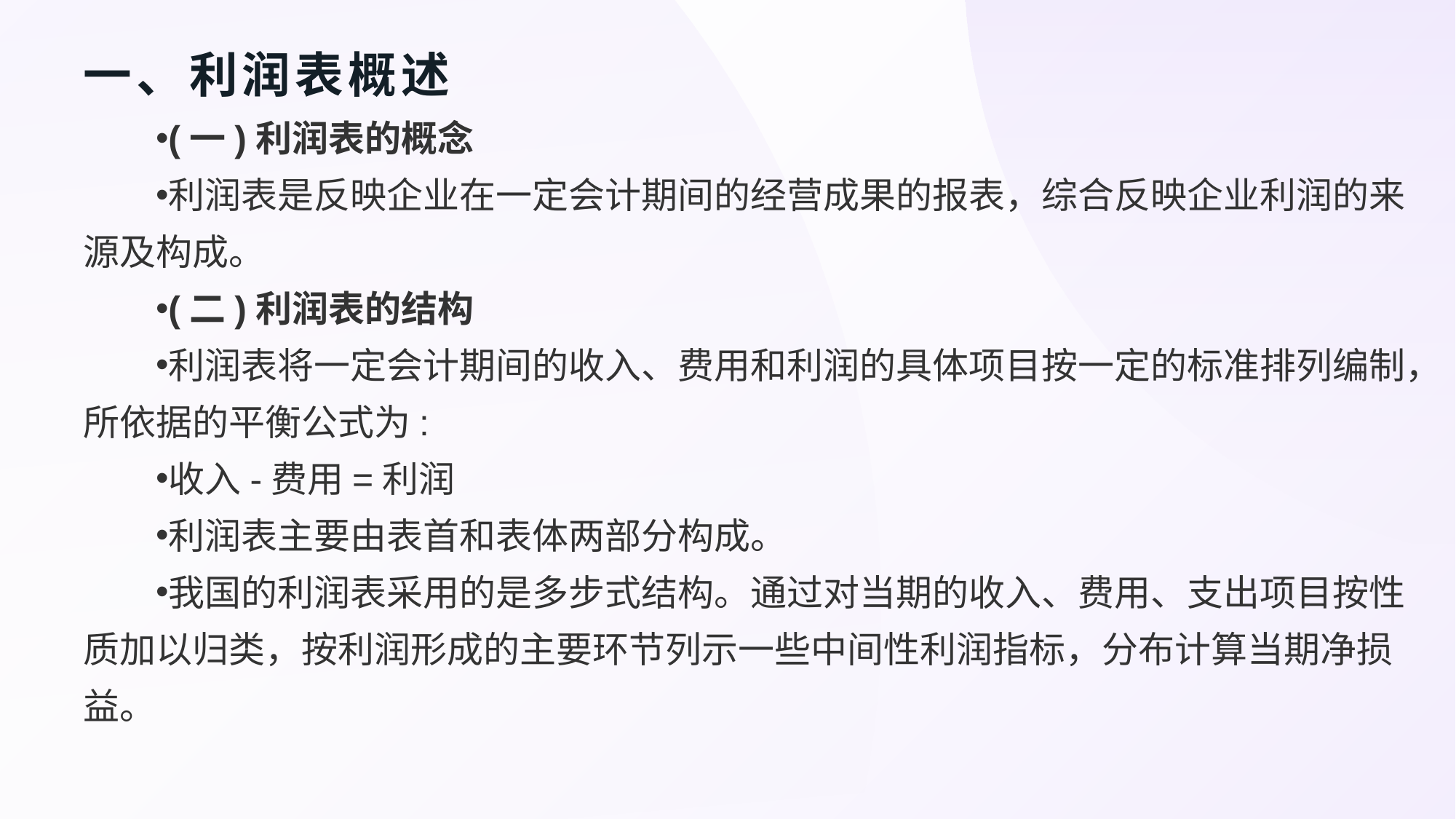

# 一、利润表概述
(一)利润表的概念
利润表是反映企业在一定会计期间的经营成果的报表，综合反映企业利润的来源及构成。
(二)利润表的结构
利润表将一定会计期间的收入、费用和利润的具体项目按一定的标准排列编制，所依据的平衡公式为:
收入-费用=利润
利润表主要由表首和表体两部分构成。
我国的利润表采用的是多步式结构。通过对当期的收入、费用、支出项目按性质加以归类，按利润形成的主要环节列示一些中间性利润指标，分布计算当期净损益。